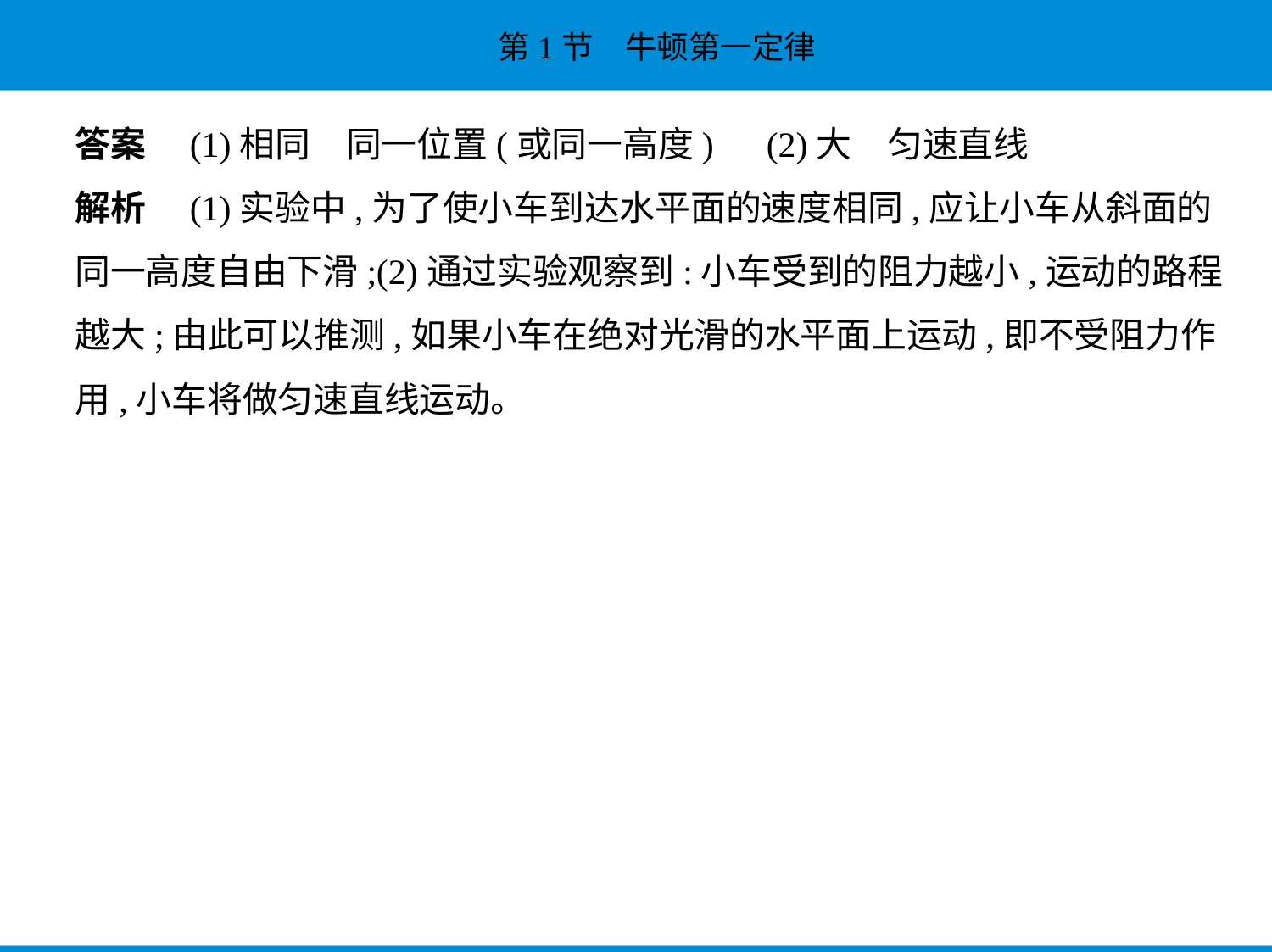

答案　(1)相同　同一位置(或同一高度)　(2)大　匀速直线
解析　(1)实验中,为了使小车到达水平面的速度相同,应让小车从斜面的
同一高度自由下滑;(2)通过实验观察到:小车受到的阻力越小,运动的路程
越大;由此可以推测,如果小车在绝对光滑的水平面上运动,即不受阻力作
用,小车将做匀速直线运动。